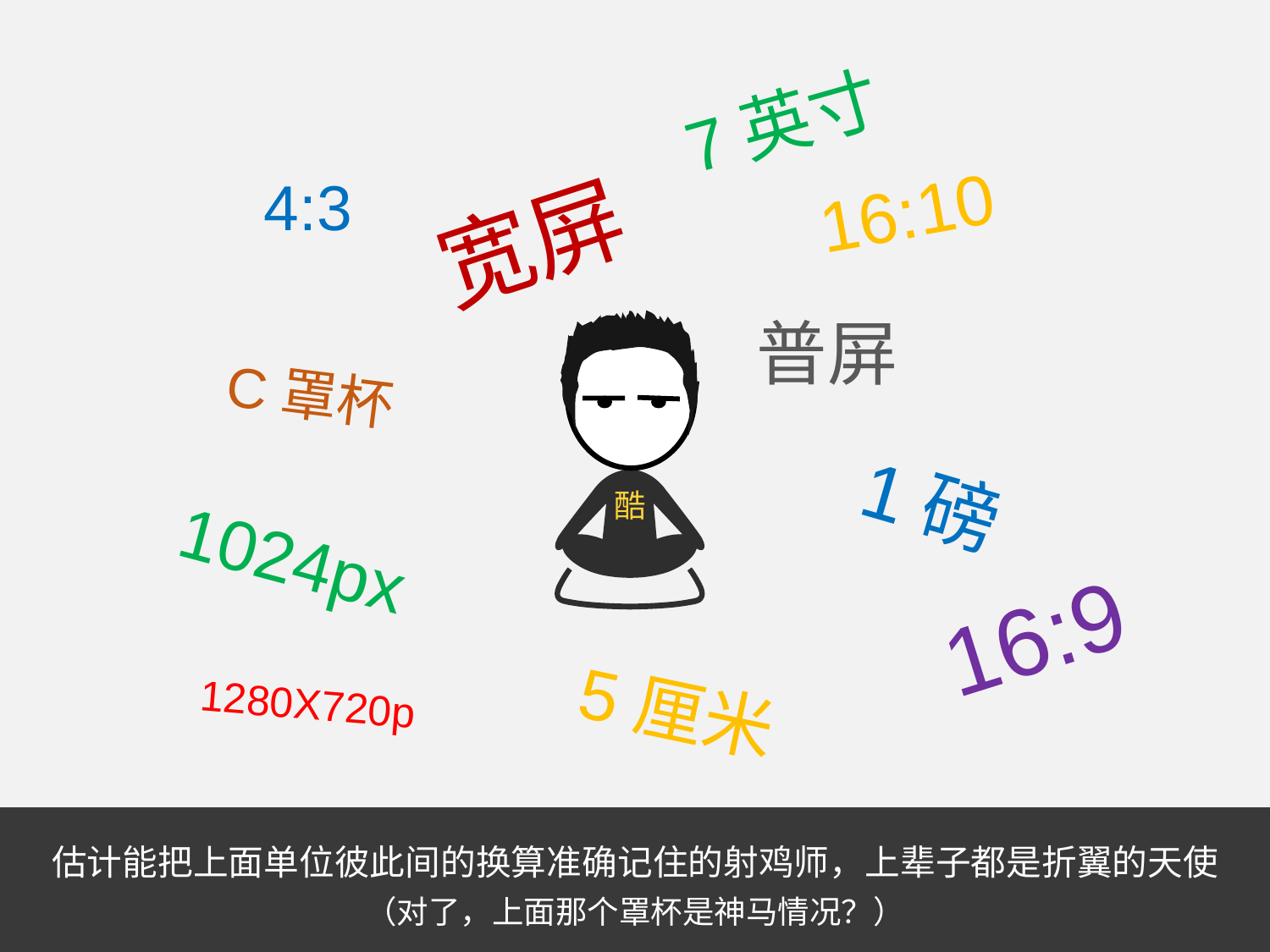

7英寸
16:10
4:3
宽屏
普屏

C罩杯
1磅
酷
1024px
16:9
5厘米
1280X720p
估计能把上面单位彼此间的换算准确记住的射鸡师，上辈子都是折翼的天使
（对了，上面那个罩杯是神马情况？）